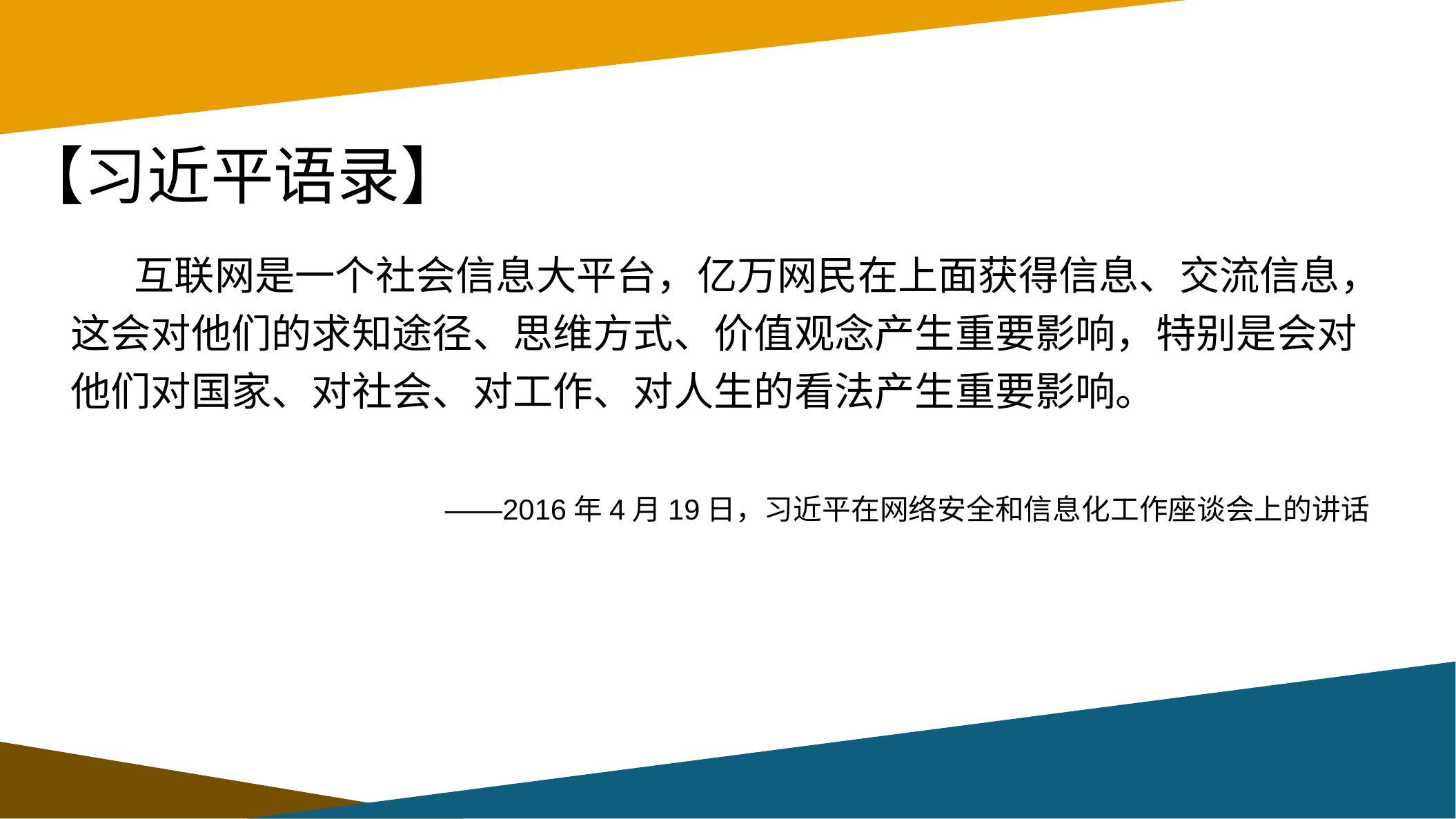

# 【习近平语录】
      互联网是一个社会信息大平台，亿万网民在上面获得信息、交流信息，这会对他们的求知途径、思维方式、价值观念产生重要影响，特别是会对他们对国家、对社会、对工作、对人生的看法产生重要影响。

——2016年4月19日，习近平在网络安全和信息化工作座谈会上的讲话